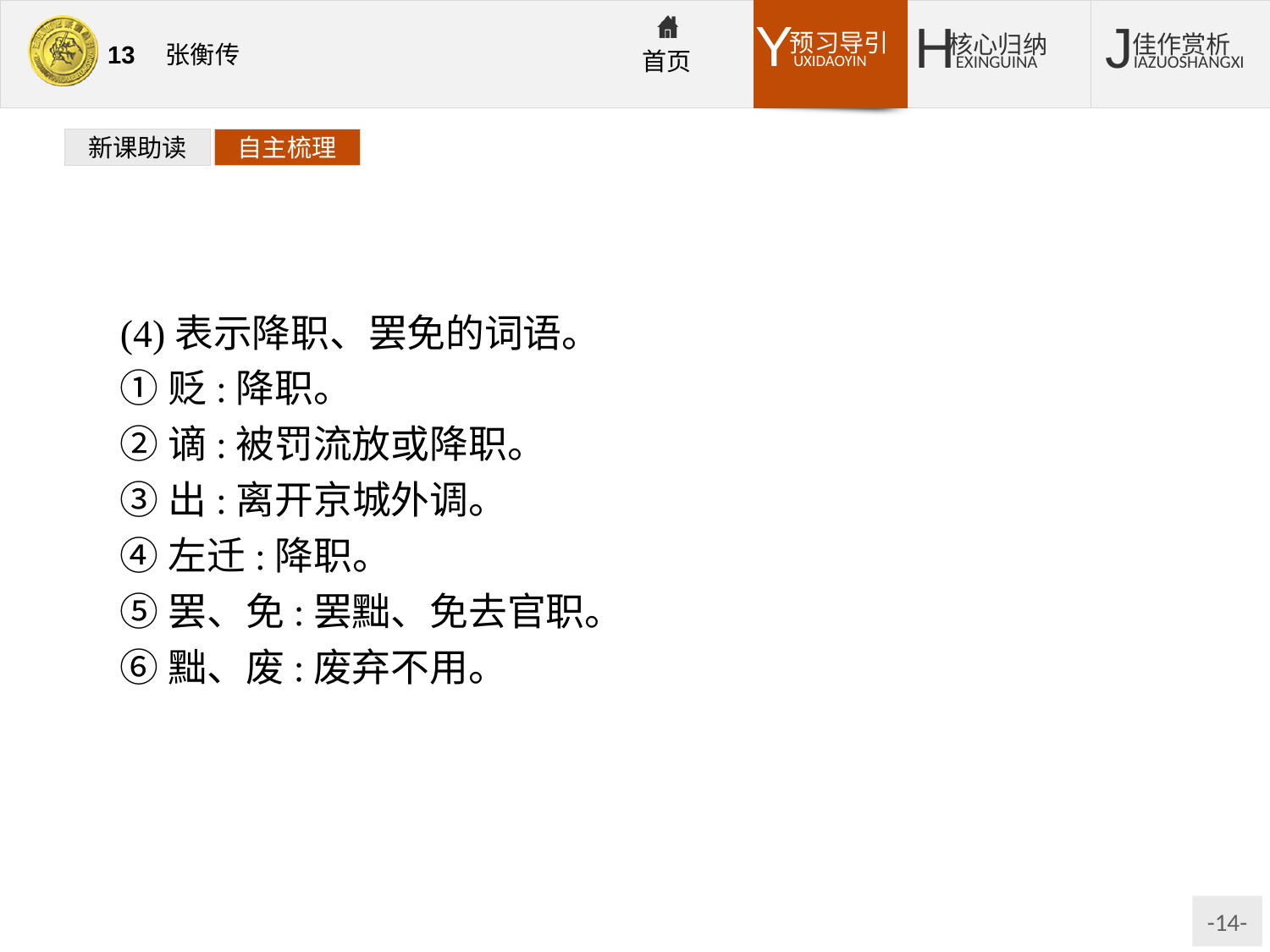

新课助读
自主梳理
(4)表示降职、罢免的词语。
①贬:降职。
②谪:被罚流放或降职。
③出:离开京城外调。
④左迁:降职。
⑤罢、免:罢黜、免去官职。
⑥黜、废:废弃不用。